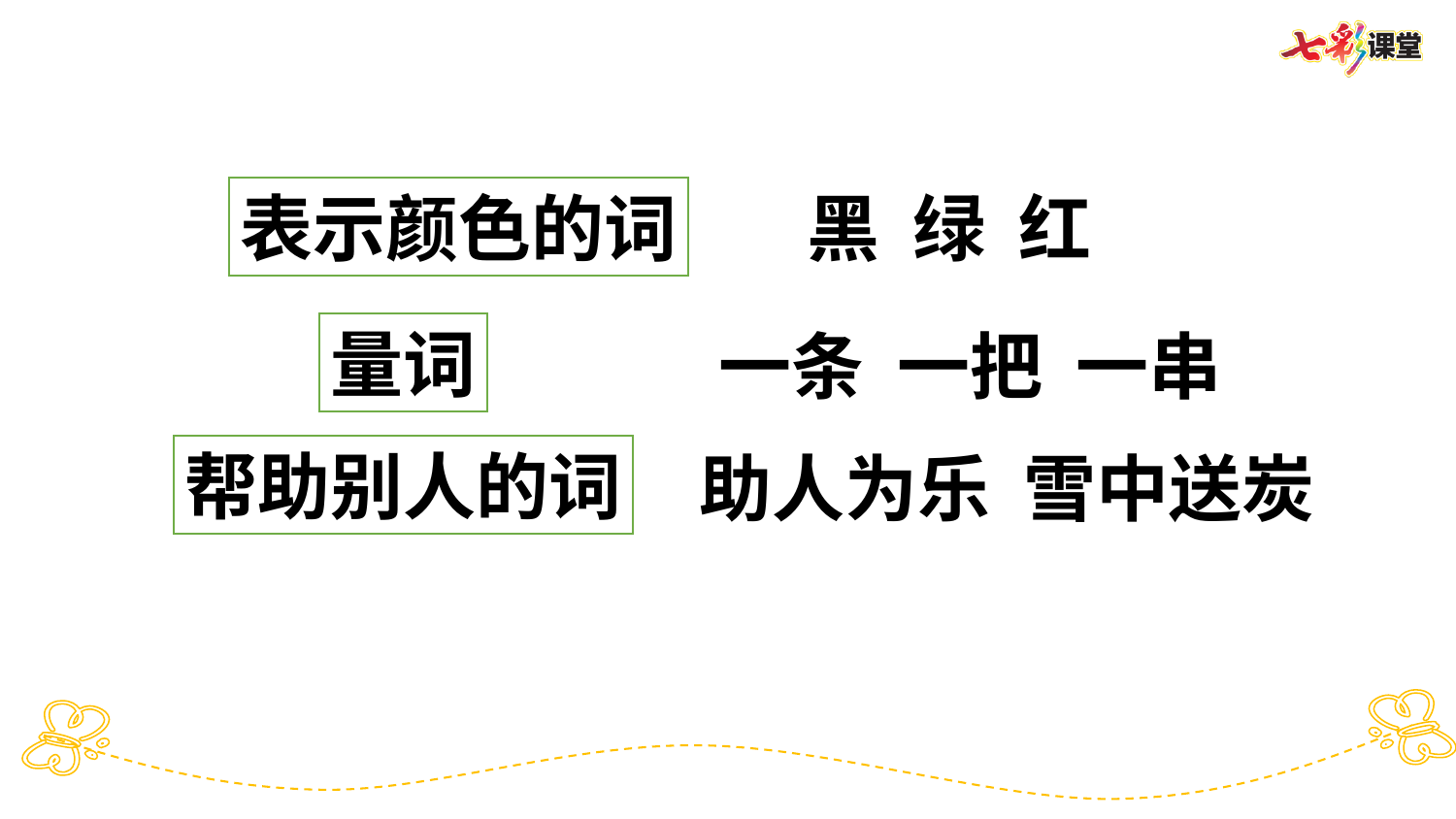

表示颜色的词
黑  绿  红
量词
一条  一把  一串
帮助别人的词
助人为乐  雪中送炭